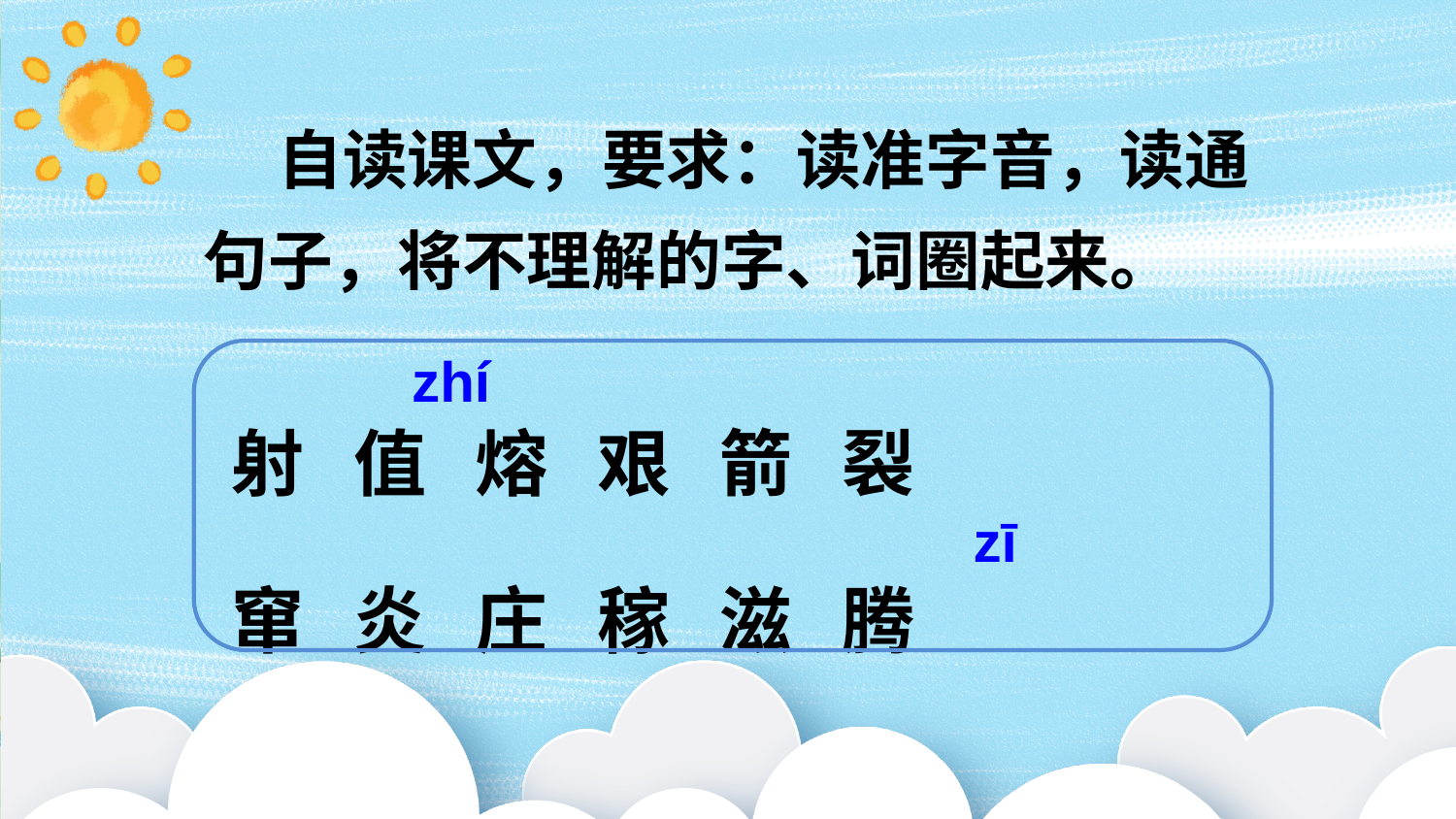

自读课文，要求：读准字音，读通句子，将不理解的字、词圈起来。
zhí

射   值   熔   艰   箭   裂
窜   炎   庄   稼   滋   腾
zī